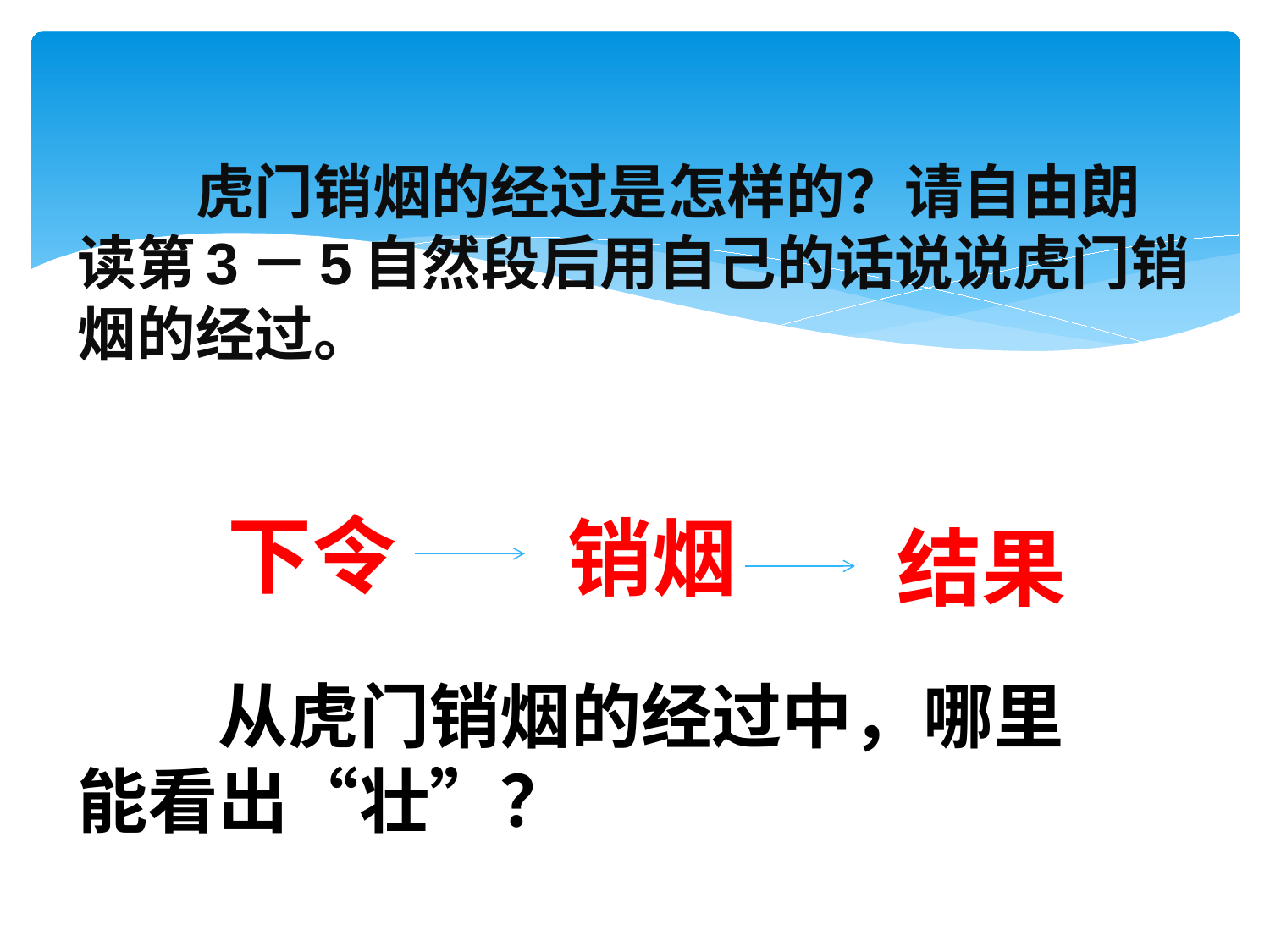

# 虎门销烟的经过是怎样的？请自由朗读第3－5自然段后用自己的话说说虎门销烟的经过。
下令
销烟
结果
　　从虎门销烟的经过中，哪里能看出“壮”？